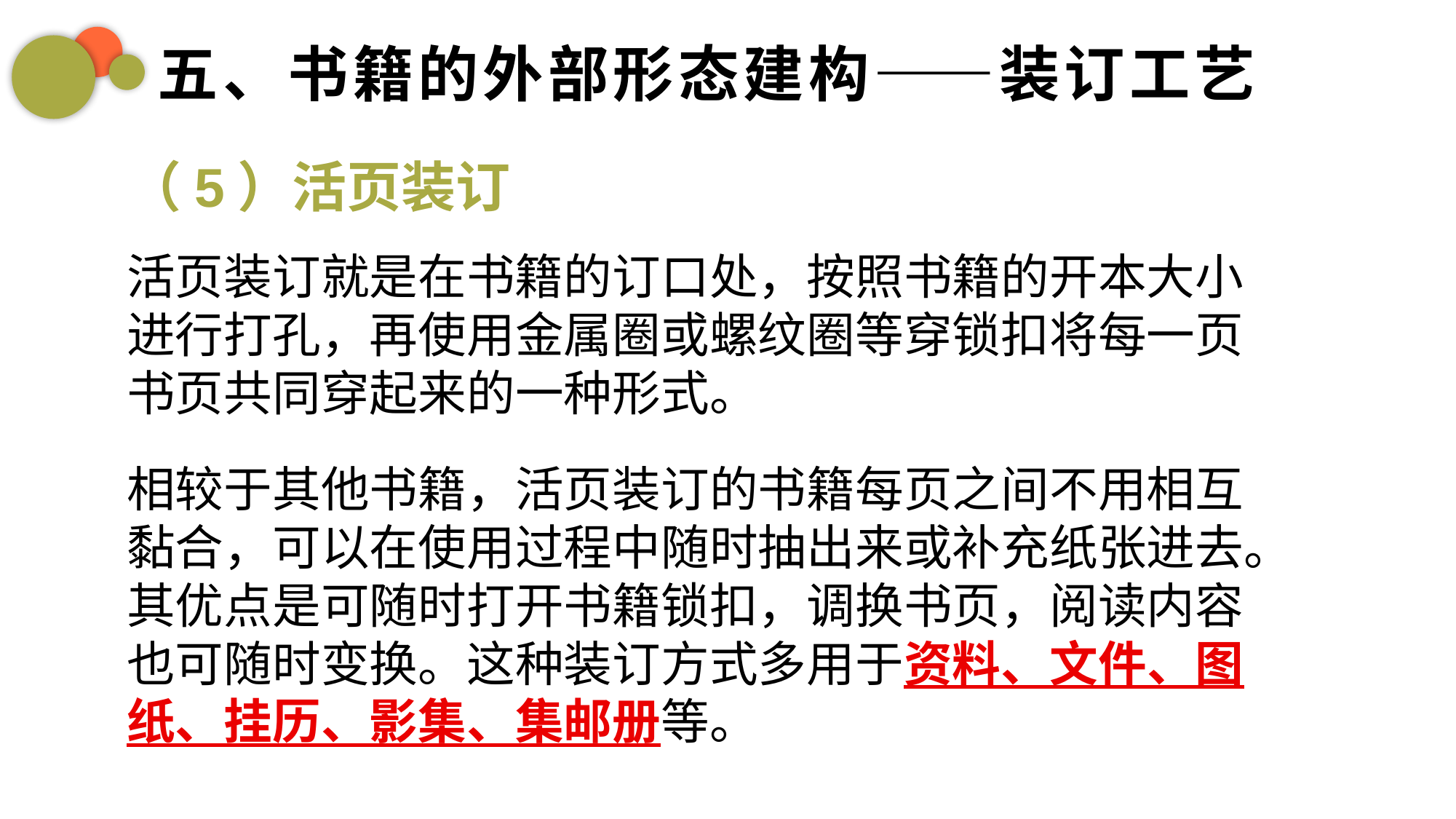

五、书籍的外部形态建构——装订工艺
（5）活页装订
活页装订就是在书籍的订口处，按照书籍的开本大小进行打孔，再使用金属圈或螺纹圈等穿锁扣将每一页书页共同穿起来的一种形式。
相较于其他书籍，活页装订的书籍每页之间不用相互黏合，可以在使用过程中随时抽出来或补充纸张进去。其优点是可随时打开书籍锁扣，调换书页，阅读内容也可随时变换。这种装订方式多用于资料、文件、图纸、挂历、影集、集邮册等。